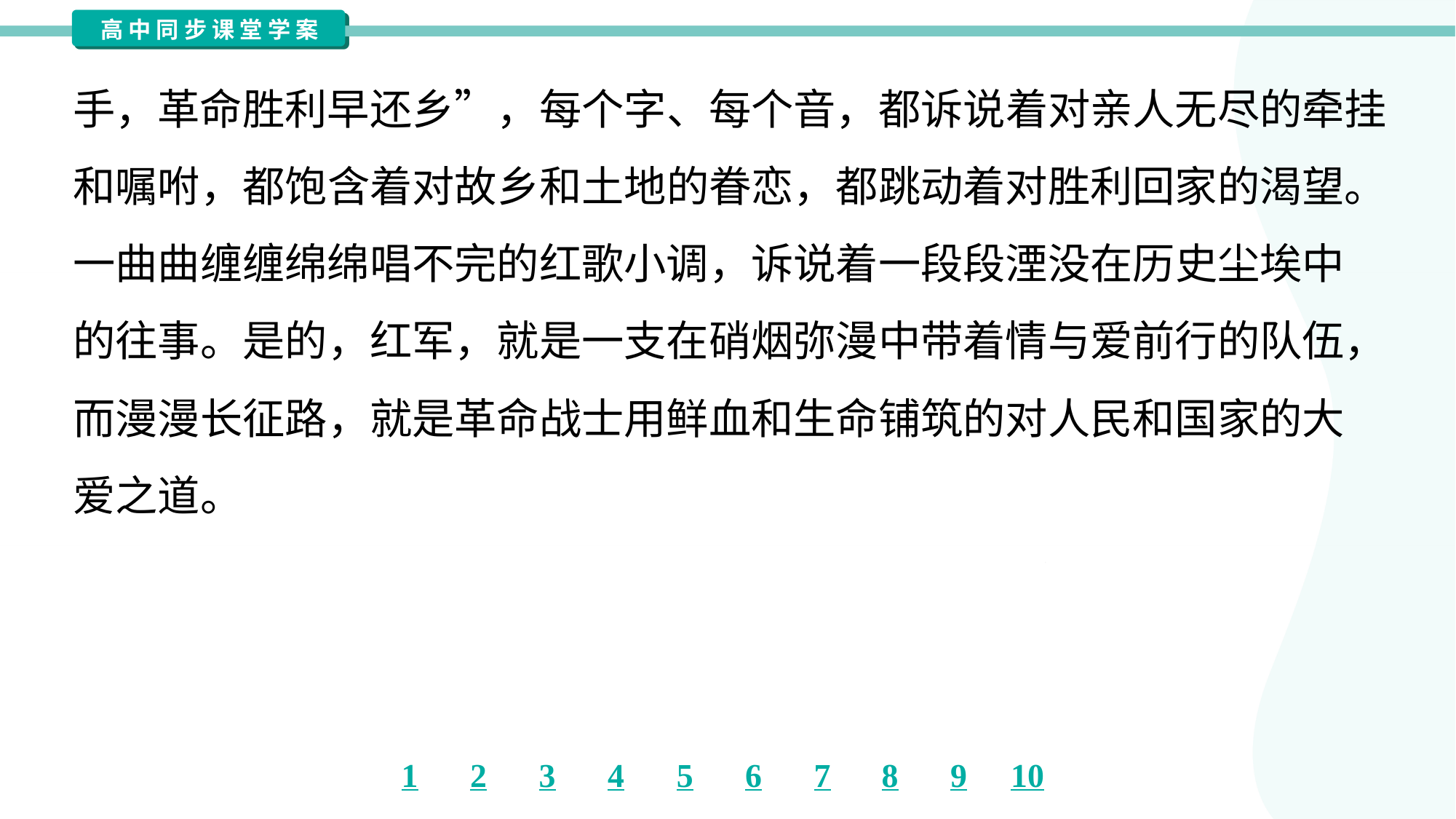

手，革命胜利早还乡”，每个字、每个音，都诉说着对亲人无尽的牵挂
和嘱咐，都饱含着对故乡和土地的眷恋，都跳动着对胜利回家的渴望。
一曲曲缠缠绵绵唱不完的红歌小调，诉说着一段段湮没在历史尘埃中
的往事。是的，红军，就是一支在硝烟弥漫中带着情与爱前行的队伍，
而漫漫长征路，就是革命战士用鲜血和生命铺筑的对人民和国家的大
爱之道。